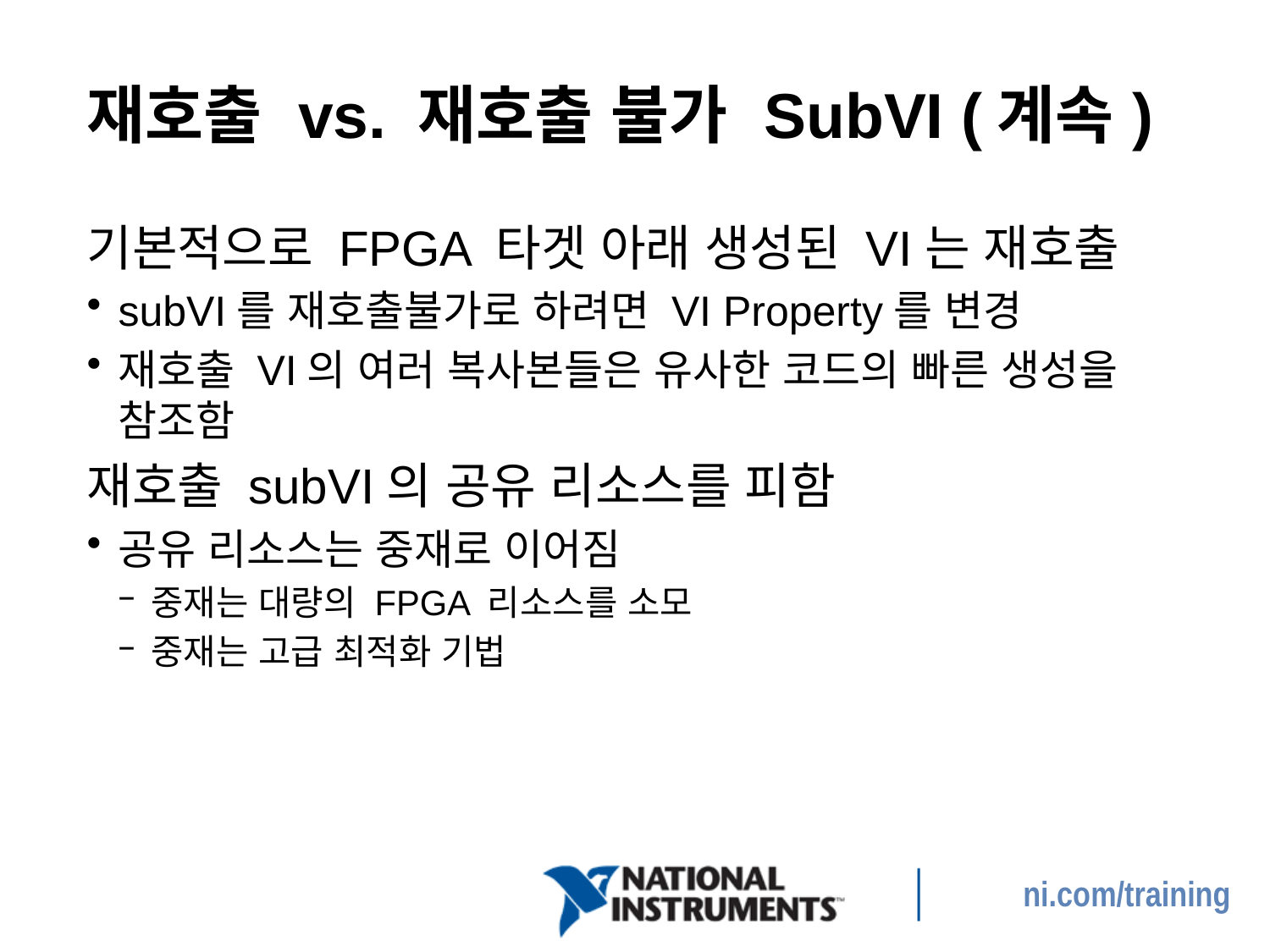

# 재호출 vs. 재호출 불가 SubVI (계속)
기본적으로 FPGA 타겟 아래 생성된 VI는 재호출
subVI를 재호출불가로 하려면 VI Property를 변경
재호출 VI의 여러 복사본들은 유사한 코드의 빠른 생성을 참조함
재호출 subVI의 공유 리소스를 피함
공유 리소스는 중재로 이어짐
중재는 대량의 FPGA 리소스를 소모
중재는 고급 최적화 기법